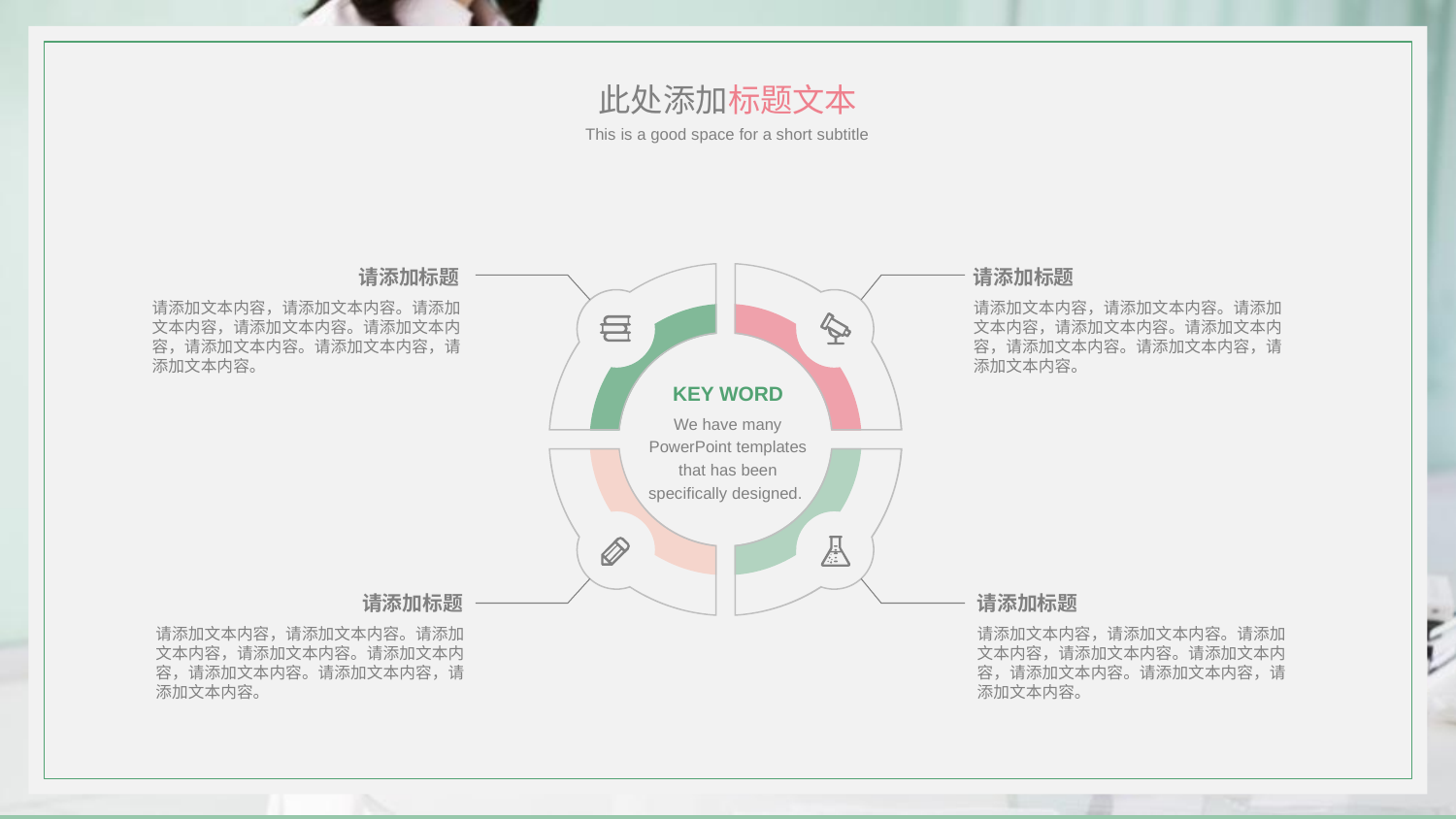

此处添加标题文本
This is a good space for a short subtitle

请添加标题
请添加标题

请添加文本内容，请添加文本内容。请添加文本内容，请添加文本内容。请添加文本内容，请添加文本内容。请添加文本内容，请添加文本内容。

请添加文本内容，请添加文本内容。请添加文本内容，请添加文本内容。请添加文本内容，请添加文本内容。请添加文本内容，请添加文本内容。

KEY WORD
We have many PowerPoint templates that has been specifically designed.

请添加标题
请添加标题
请添加文本内容，请添加文本内容。请添加文本内容，请添加文本内容。请添加文本内容，请添加文本内容。请添加文本内容，请添加文本内容。

请添加文本内容，请添加文本内容。请添加文本内容，请添加文本内容。请添加文本内容，请添加文本内容。请添加文本内容，请添加文本内容。